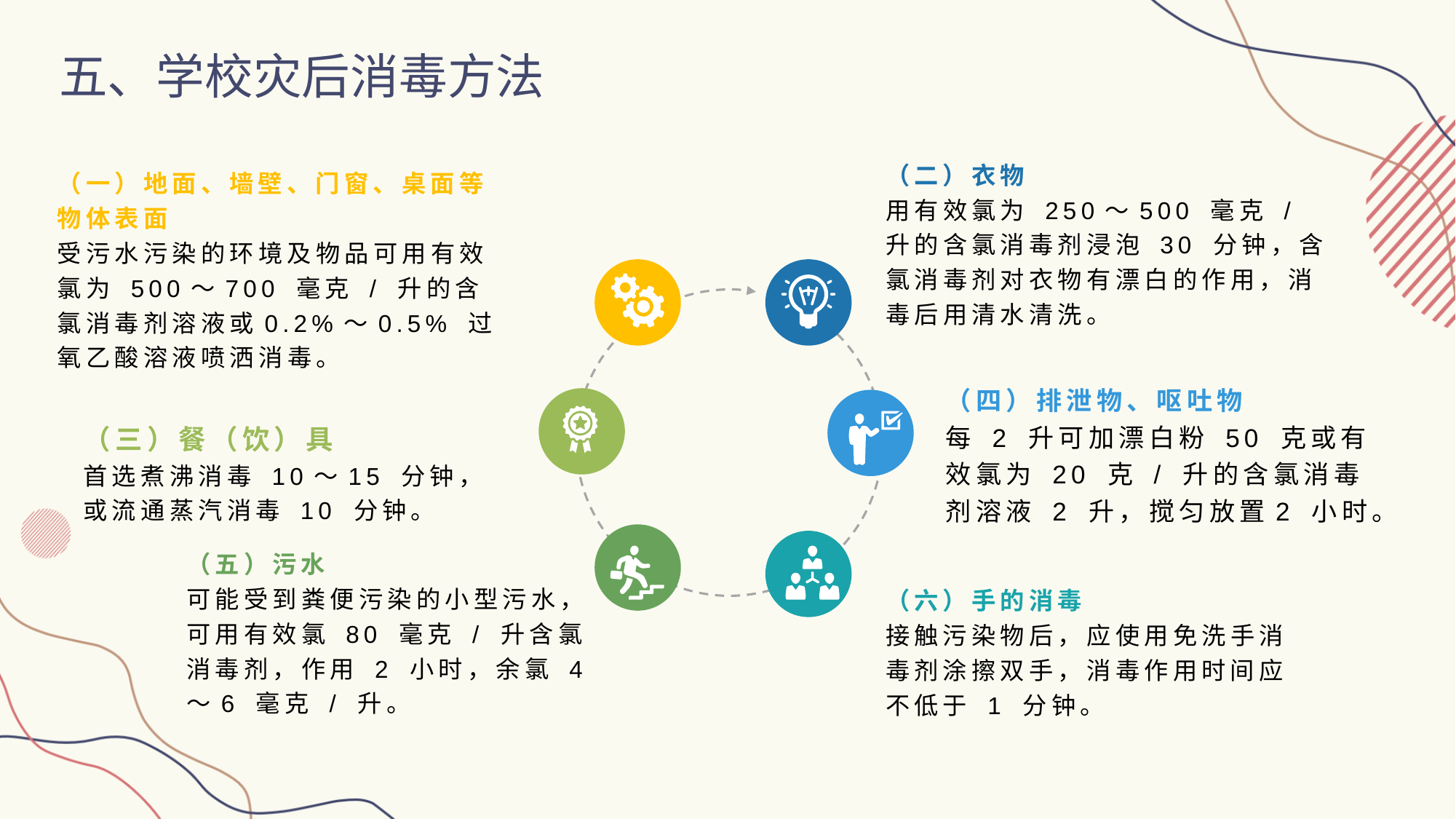

五、学校灾后消毒方法
（二）衣物
用有效氯为 250～500 毫克 / 升的含氯消毒剂浸泡 30 分钟，含氯消毒剂对衣物有漂白的作用，消毒后用清水清洗。
（一）地面、墙壁、门窗、桌面等物体表面
受污水污染的环境及物品可用有效氯为 500～700 毫克 / 升的含氯消毒剂溶液或0.2%～0.5% 过氧乙酸溶液喷洒消毒。

（四）排泄物、呕吐物
每 2 升可加漂白粉 50 克或有效氯为 20 克 / 升的含氯消毒剂溶液 2 升，搅匀放置2 小时。
（三）餐（饮）具
首选煮沸消毒 10～15 分钟，或流通蒸汽消毒 10 分钟。

（五）污水
可能受到粪便污染的小型污水，可用有效氯 80 毫克 / 升含氯消毒剂，作用 2 小时，余氯 4～6 毫克 / 升。

（六）手的消毒
接触污染物后，应使用免洗手消毒剂涂擦双手，消毒作用时间应不低于 1 分钟。